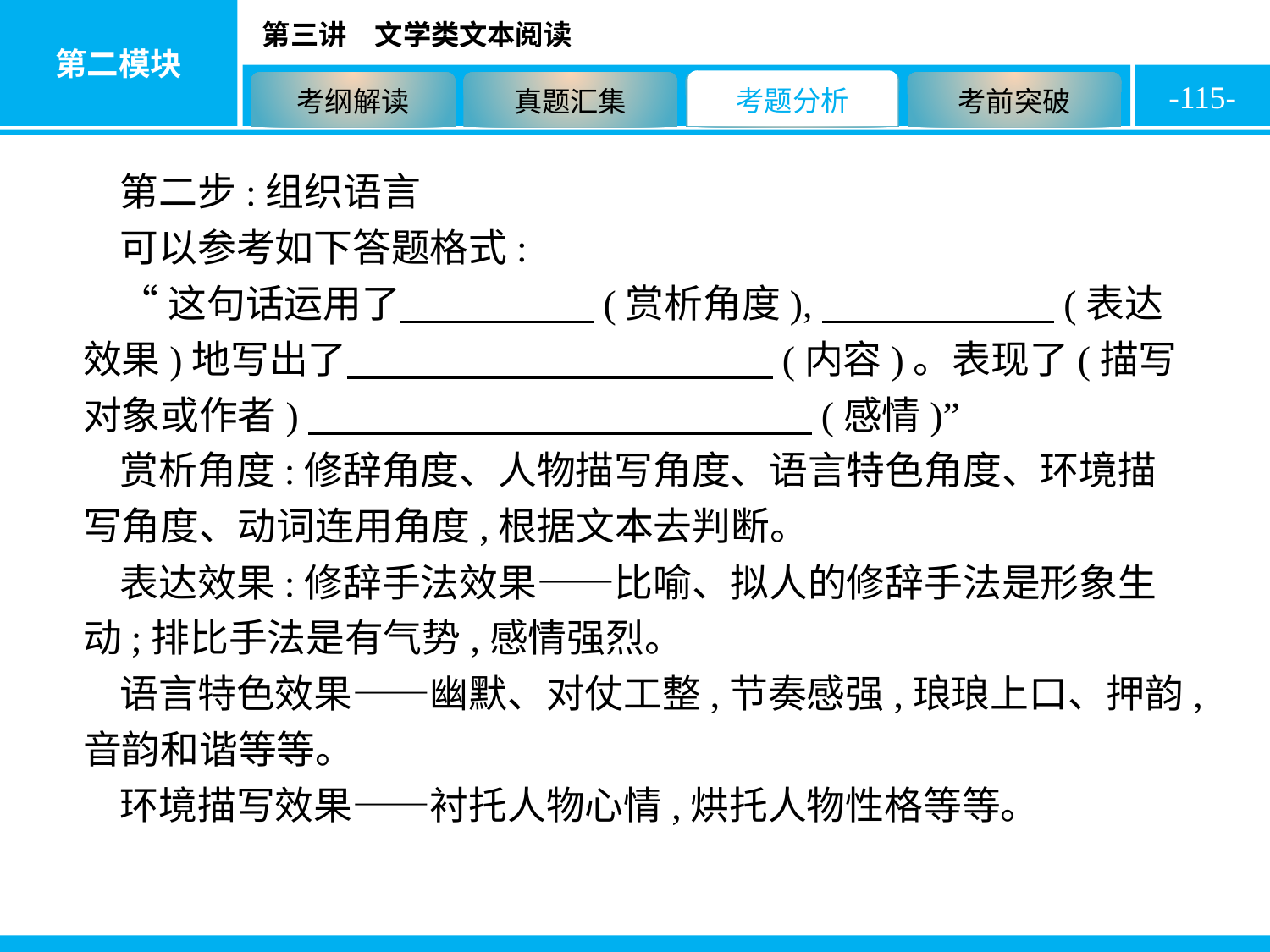

-115-
第二步:组织语言
可以参考如下答题格式:
“这句话运用了　　　　　(赏析角度),　　　　　　(表达效果)地写出了　　　　　　　　　　　(内容)。表现了(描写对象或作者)　　　　　　　　　　　　　(感情)”
赏析角度:修辞角度、人物描写角度、语言特色角度、环境描写角度、动词连用角度,根据文本去判断。
表达效果:修辞手法效果——比喻、拟人的修辞手法是形象生动;排比手法是有气势,感情强烈。
语言特色效果——幽默、对仗工整,节奏感强,琅琅上口、押韵,音韵和谐等等。
环境描写效果——衬托人物心情,烘托人物性格等等。